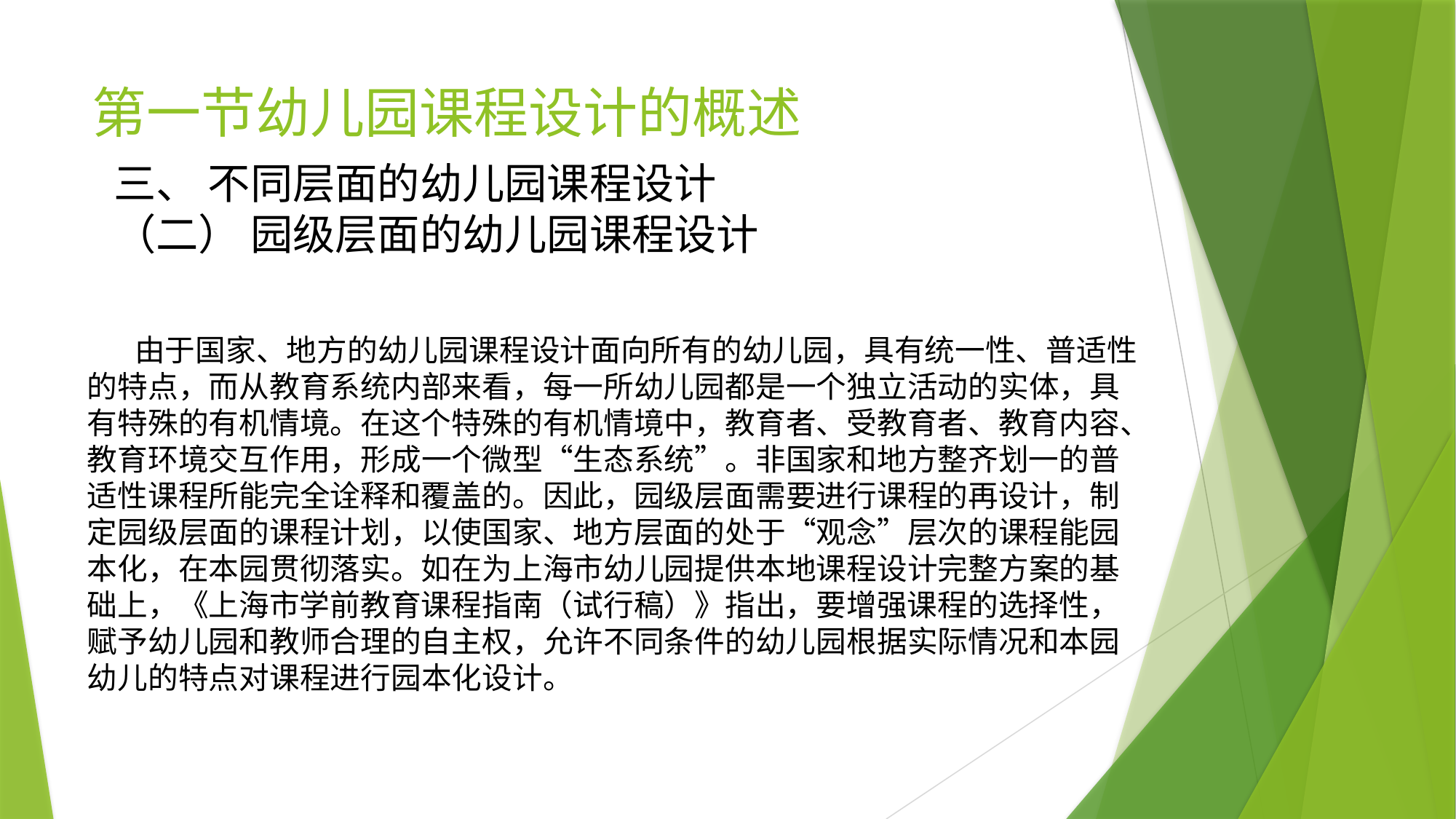

# 第一节幼儿园课程设计的概述
三、 不同层面的幼儿园课程设计
（二） 园级层面的幼儿园课程设计
      由于国家、地方的幼儿园课程设计面向所有的幼儿园，具有统一性、普适性的特点，而从教育系统内部来看，每一所幼儿园都是一个独立活动的实体，具有特殊的有机情境。在这个特殊的有机情境中，教育者、受教育者、教育内容、教育环境交互作用，形成一个微型“生态系统”。非国家和地方整齐划一的普适性课程所能完全诠释和覆盖的。因此，园级层面需要进行课程的再设计，制定园级层面的课程计划，以使国家、地方层面的处于“观念”层次的课程能园本化，在本园贯彻落实。如在为上海市幼儿园提供本地课程设计完整方案的基础上，《上海市学前教育课程指南（试行稿）》指出，要增强课程的选择性，赋予幼儿园和教师合理的自主权，允许不同条件的幼儿园根据实际情况和本园幼儿的特点对课程进行园本化设计。